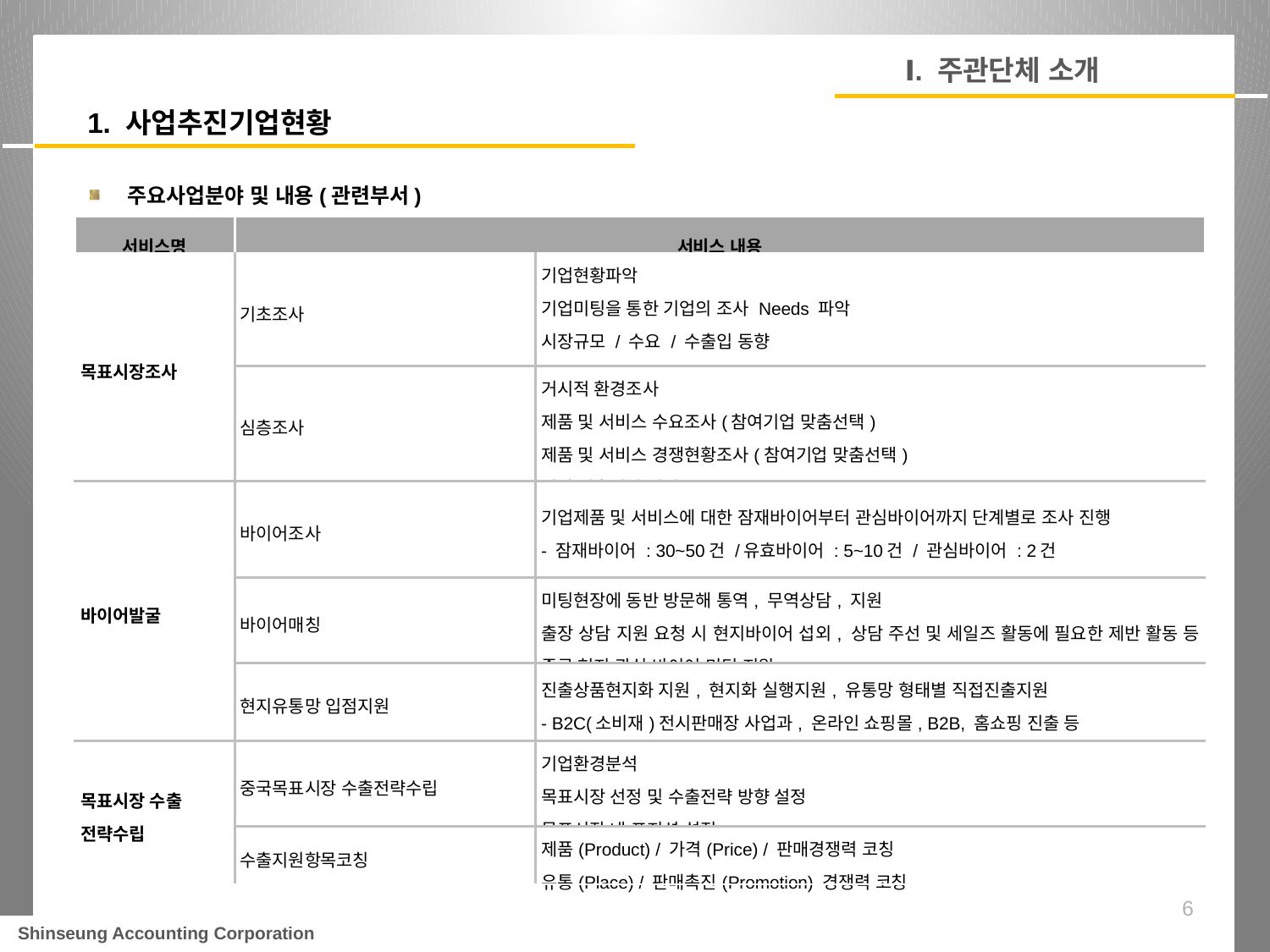

Ⅰ. 주관단체 소개
1. 사업추진기업현황
주요사업분야 및 내용(관련부서)
| 서비스명 | 서비스 내용 |  |
| --- | --- | --- |
| 목표시장조사 | 기초조사 | 기업현황파악 기업미팅을 통한 기업의 조사 Needs 파악 시장규모 / 수요 / 수출입 동향 거시적 환경분석 - 산업동향 및 전망 |
|  | 심층조사 | 거시적 환경조사 제품 및 서비스 수요조사(참여기업 맞춤선택) 제품 및 서비스 경쟁현황조사(참여기업 맞춤선택) 시장 진출전략 제언 |
| 바이어발굴 | 바이어조사 | 기업제품 및 서비스에 대한 잠재바이어부터 관심바이어까지 단계별로 조사 진행 - 잠재바이어 : 30~50건 /유효바이어 : 5~10건 / 관심바이어 : 2건 |
|  | 바이어매칭 | 미팅현장에 동반 방문해 통역, 무역상담, 지원 출장 상담 지원 요청 시 현지바이어 섭외, 상담 주선 및 세일즈 활동에 필요한 제반 활동 등 중국 현지 관심 바이어 미팅 지원. |
|  | 현지유통망 입점지원 | 진출상품현지화 지원, 현지화 실행지원, 유통망 형태별 직접진출지원 - B2C(소비재)전시판매장 사업과, 온라인 쇼핑몰, B2B, 홈쇼핑 진출 등 |
| 목표시장 수출 전략수립 | 중국목표시장 수출전략수립 | 기업환경분석 목표시장 선정 및 수출전략 방향 설정 목표시장 내 포지션 설정 |
|  | 수출지원항목코칭 | 제품(Product) / 가격(Price) / 판매경쟁력 코칭 유통(Place) / 판매촉진(Promotion) 경쟁력 코칭 |
6